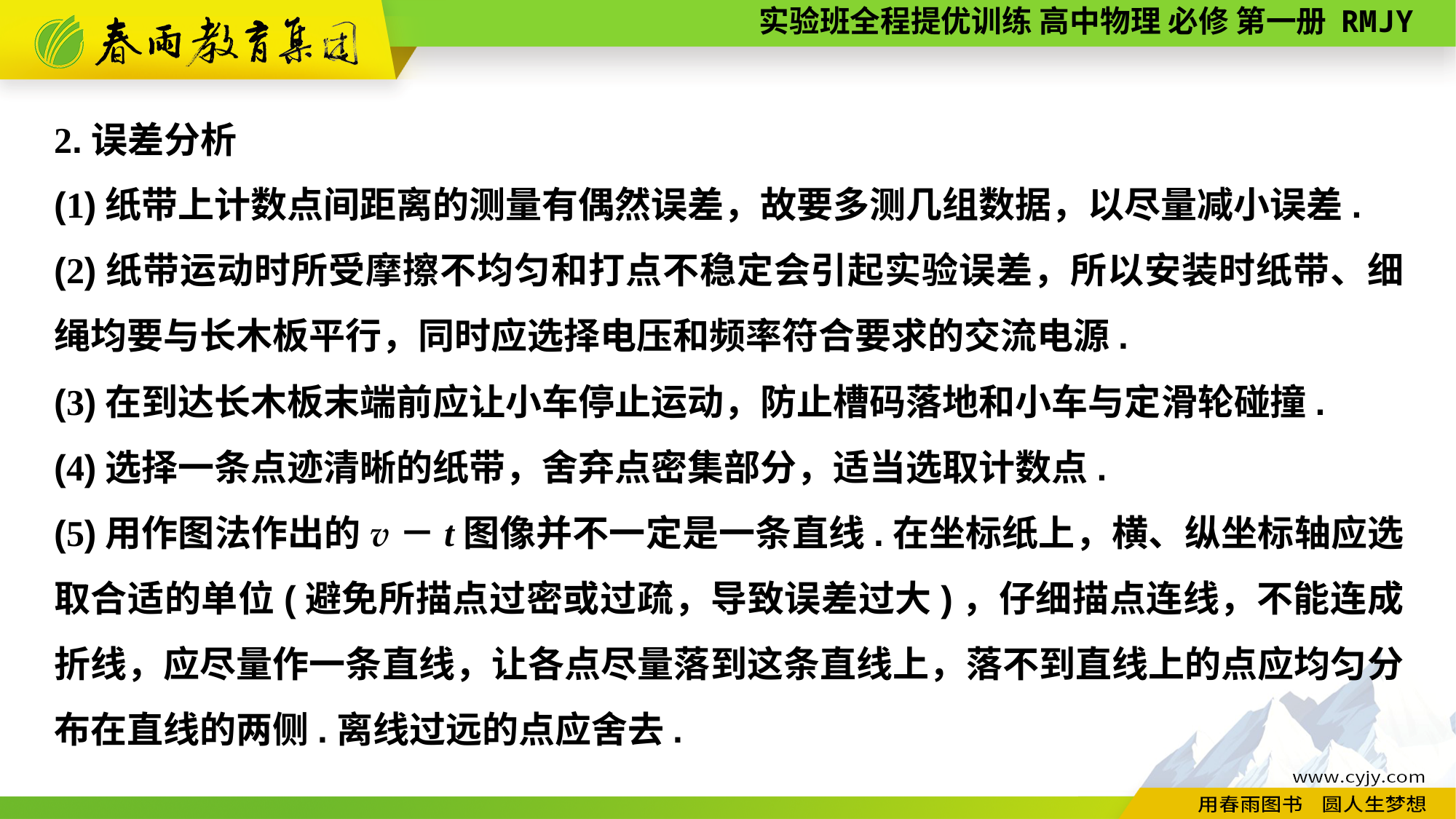

2.误差分析
(1)纸带上计数点间距离的测量有偶然误差，故要多测几组数据，以尽量减小误差.
(2)纸带运动时所受摩擦不均匀和打点不稳定会引起实验误差，所以安装时纸带、细绳均要与长木板平行，同时应选择电压和频率符合要求的交流电源.
(3)在到达长木板末端前应让小车停止运动，防止槽码落地和小车与定滑轮碰撞.
(4)选择一条点迹清晰的纸带，舍弃点密集部分，适当选取计数点.
(5)用作图法作出的v－t图像并不一定是一条直线.在坐标纸上，横、纵坐标轴应选取合适的单位(避免所描点过密或过疏，导致误差过大)，仔细描点连线，不能连成折线，应尽量作一条直线，让各点尽量落到这条直线上，落不到直线上的点应均匀分布在直线的两侧.离线过远的点应舍去.